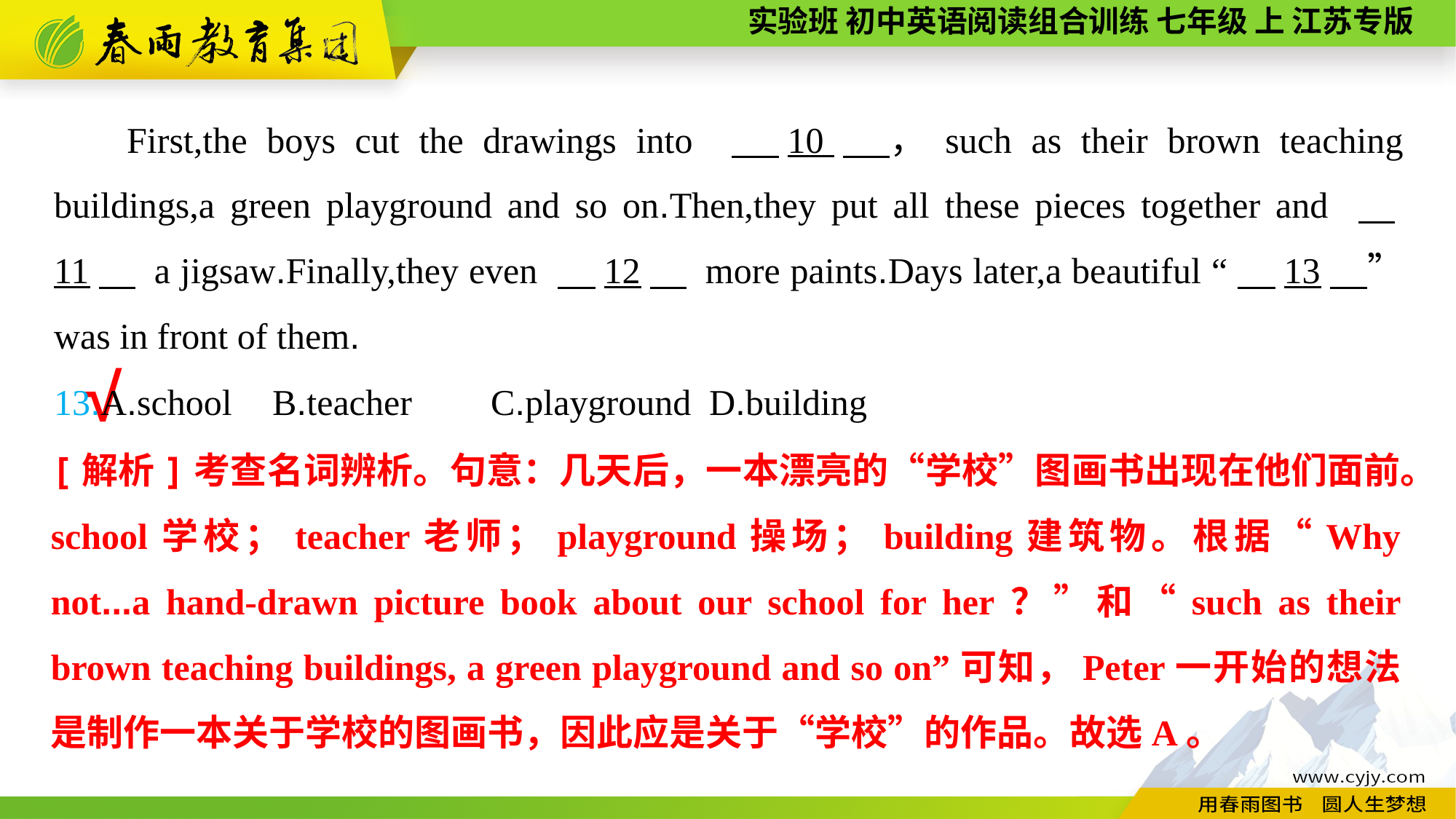

First,the boys cut the drawings into 　10　，such as their brown teaching buildings,a green playground and so on.Then,they put all these pieces together and 　11　 a jigsaw.Finally,they even 　12　 more paints.Days later,a beautiful “　13　” was in front of them.
13.A.school	B.teacher	C.playground	D.building
√
[解析]考查名词辨析。句意：几天后，一本漂亮的“学校”图画书出现在他们面前。school学校；teacher老师；playground操场；building建筑物。根据“Why not...a hand-drawn picture book about our school for her？”和“such as their brown teaching buildings, a green playground and so on”可知，Peter一开始的想法是制作一本关于学校的图画书，因此应是关于“学校”的作品。故选A。